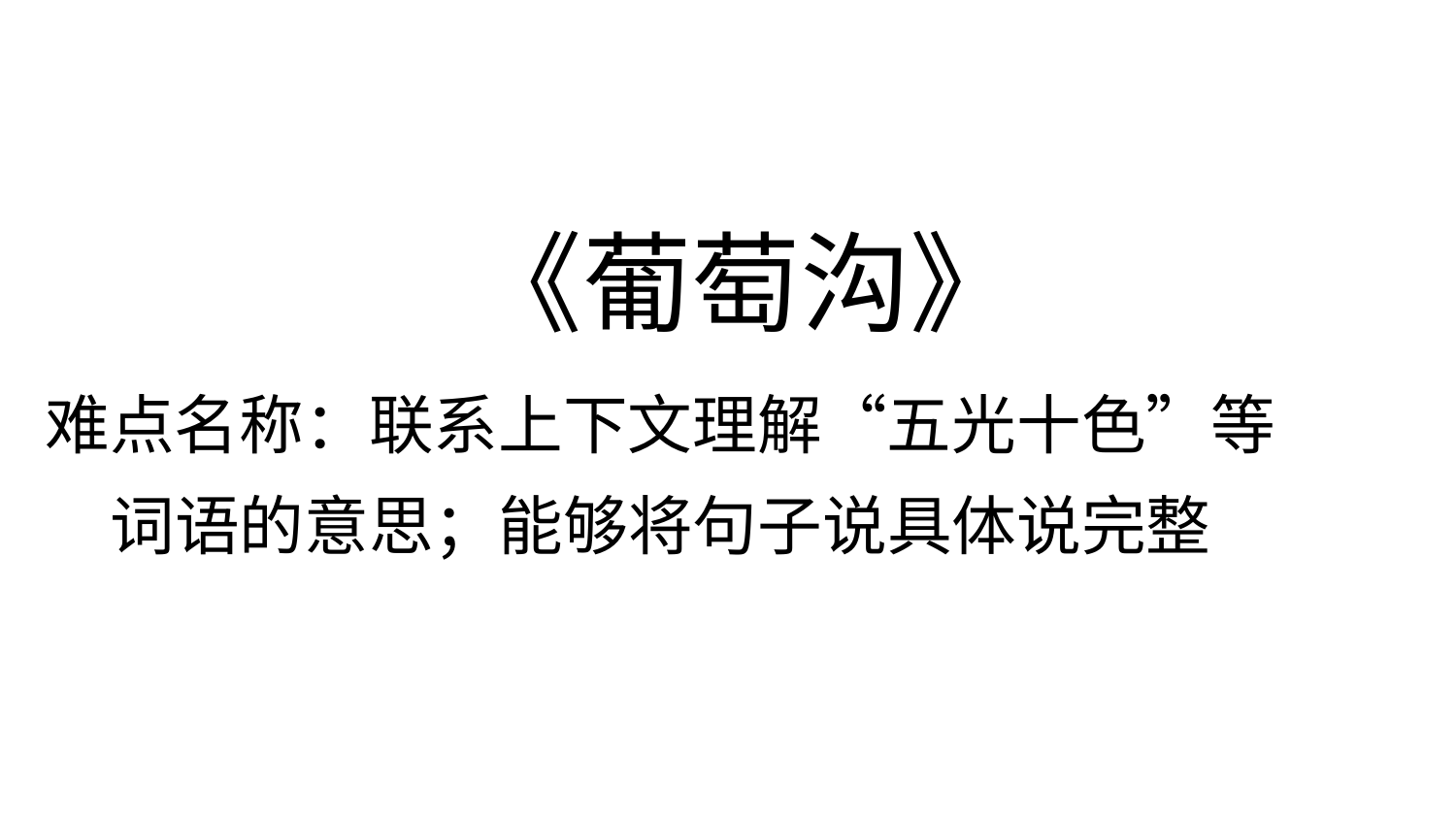

二年级-上册-第四单元 11
《葡萄沟》
难点名称：联系上下文理解“五光十色”等词语的意思；能够将句子说具体说完整